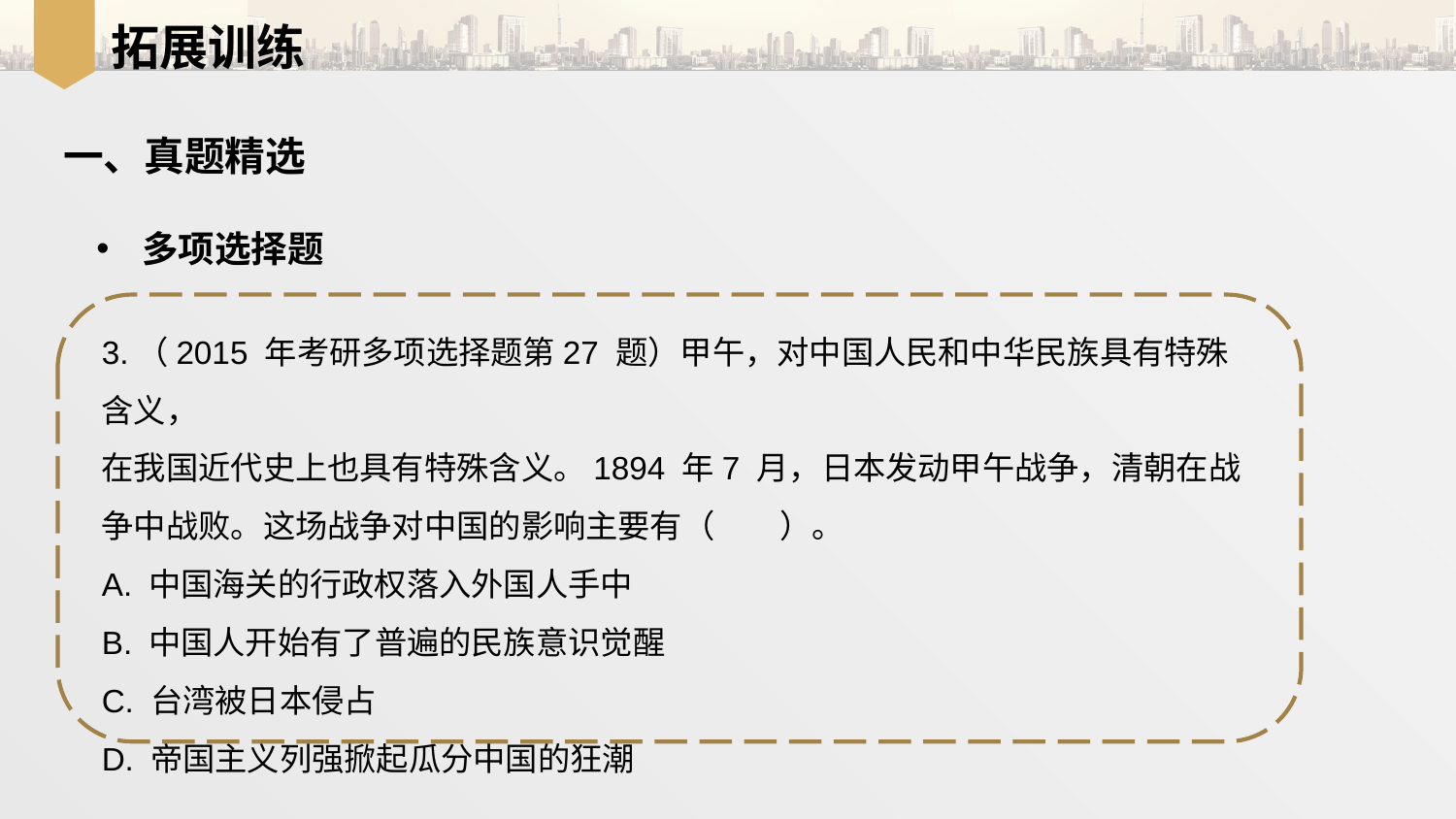

拓展训练
一、真题精选
多项选择题

3.（2015 年考研多项选择题第27 题）甲午，对中国人民和中华民族具有特殊含义，
在我国近代史上也具有特殊含义。1894 年7 月，日本发动甲午战争，清朝在战争中战败。这场战争对中国的影响主要有（　　）。
A. 中国海关的行政权落入外国人手中
B. 中国人开始有了普遍的民族意识觉醒
C. 台湾被日本侵占
D. 帝国主义列强掀起瓜分中国的狂潮